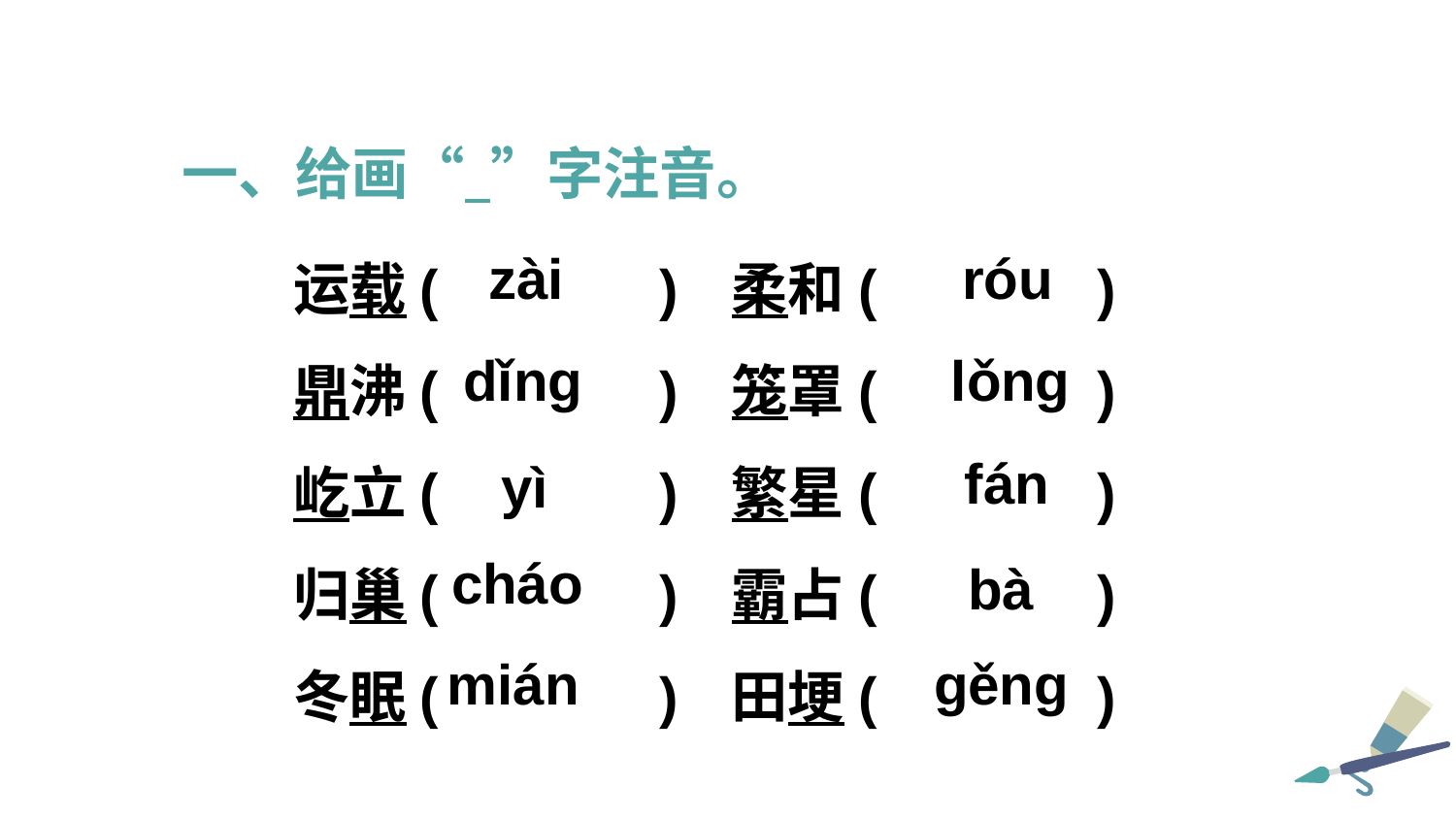

一、给画“  ”字注音。
运载(              )	柔和(              )
鼎沸(              )	笼罩(              )
屹立(              )	繁星(              )
归巢(              )	霸占(              )
冬眠(              )	田埂(              )
zài
róu
dǐng
lǒng
fán
yì
cháo
bà
mián
gěng